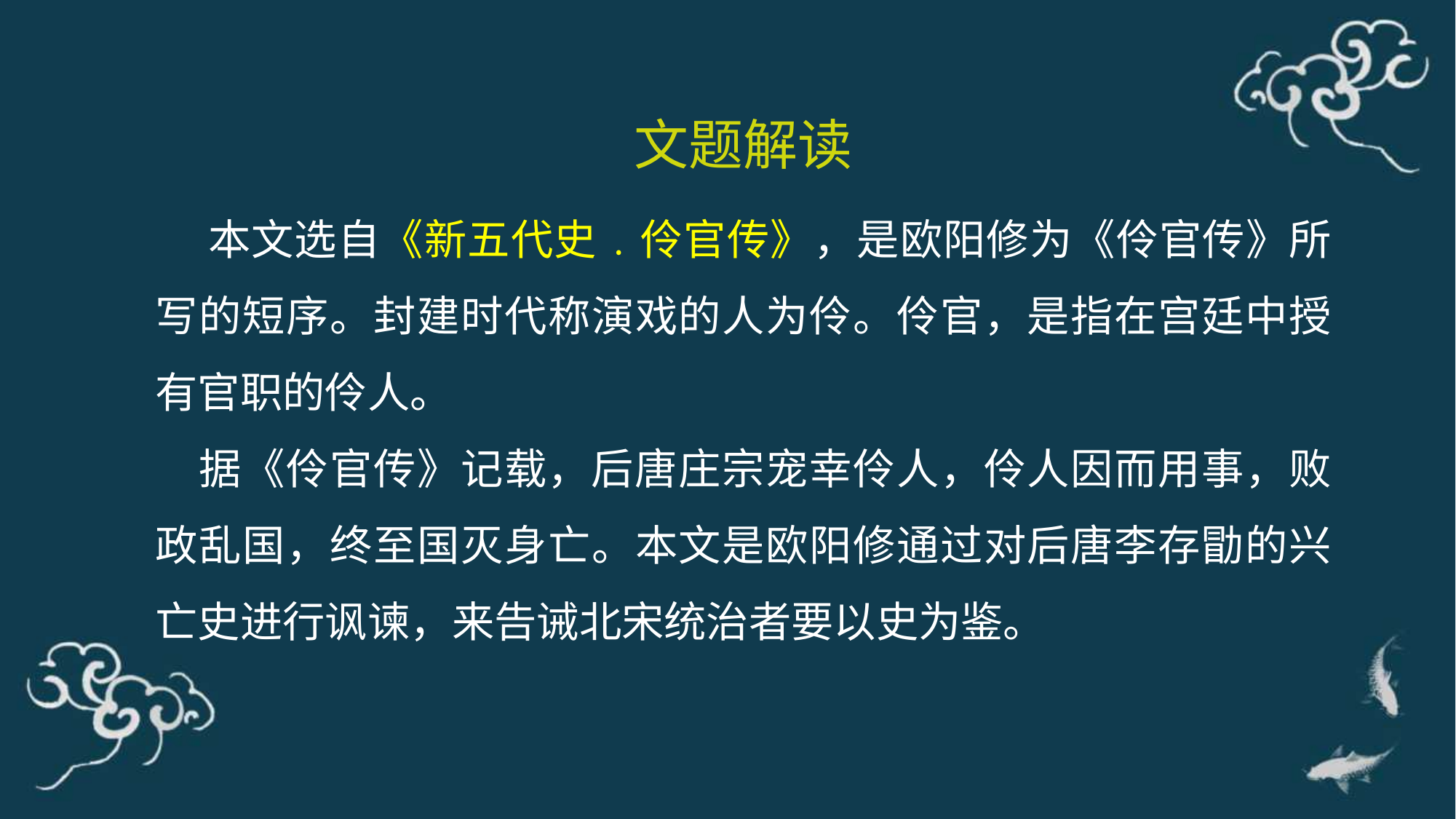

文题解读
    本文选自《新五代史﹒伶官传》，是欧阳修为《伶官传》所写的短序。封建时代称演戏的人为伶。伶官，是指在宫廷中授有官职的伶人。
   据《伶官传》记载，后唐庄宗宠幸伶人，伶人因而用事，败政乱国，终至国灭身亡。本文是欧阳修通过对后唐李存勖的兴亡史进行讽谏，来告诫北宋统治者要以史为鉴。